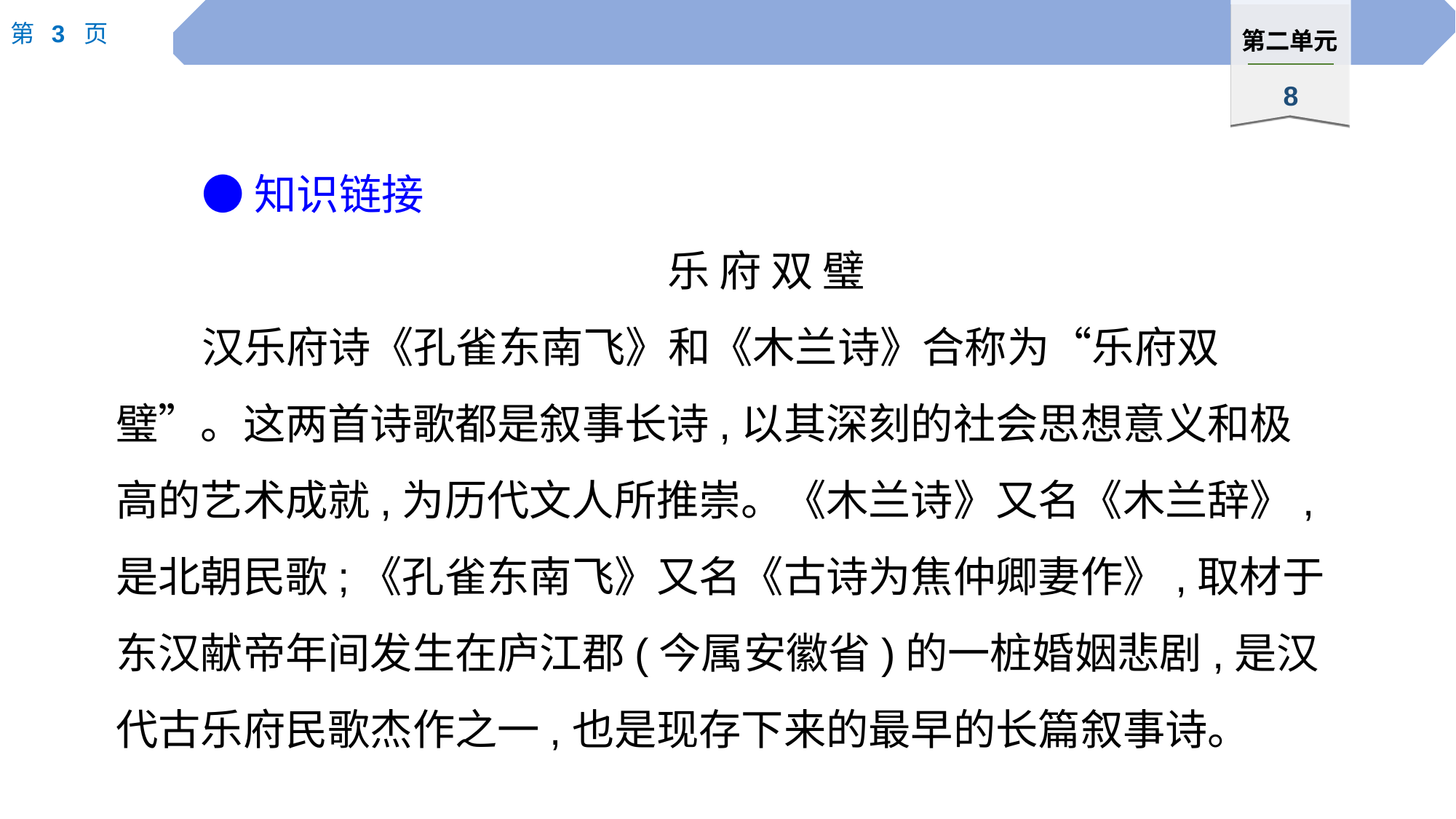

●知识链接
乐 府 双 璧
汉乐府诗《孔雀东南飞》和《木兰诗》合称为“乐府双璧”。这两首诗歌都是叙事长诗,以其深刻的社会思想意义和极高的艺术成就,为历代文人所推崇。《木兰诗》又名《木兰辞》,是北朝民歌;《孔雀东南飞》又名《古诗为焦仲卿妻作》,取材于东汉献帝年间发生在庐江郡(今属安徽省)的一桩婚姻悲剧,是汉代古乐府民歌杰作之一,也是现存下来的最早的长篇叙事诗。